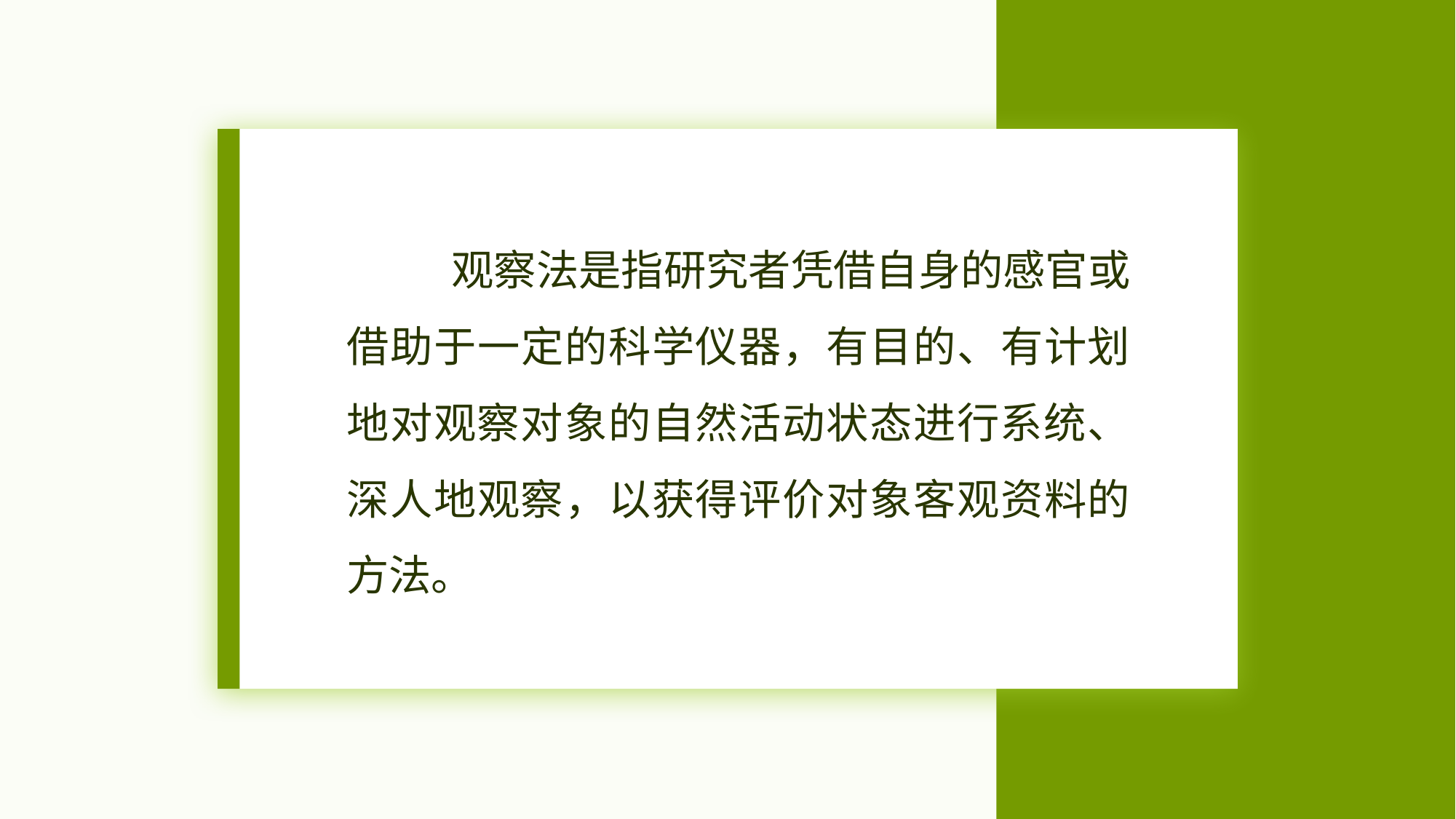

观察法是指研究者凭借自身的感官或借助于一定的科学仪器，有目的、有计划地对观察对象的自然活动状态进行系统、深人地观察，以获得评价对象客观资料的方法。